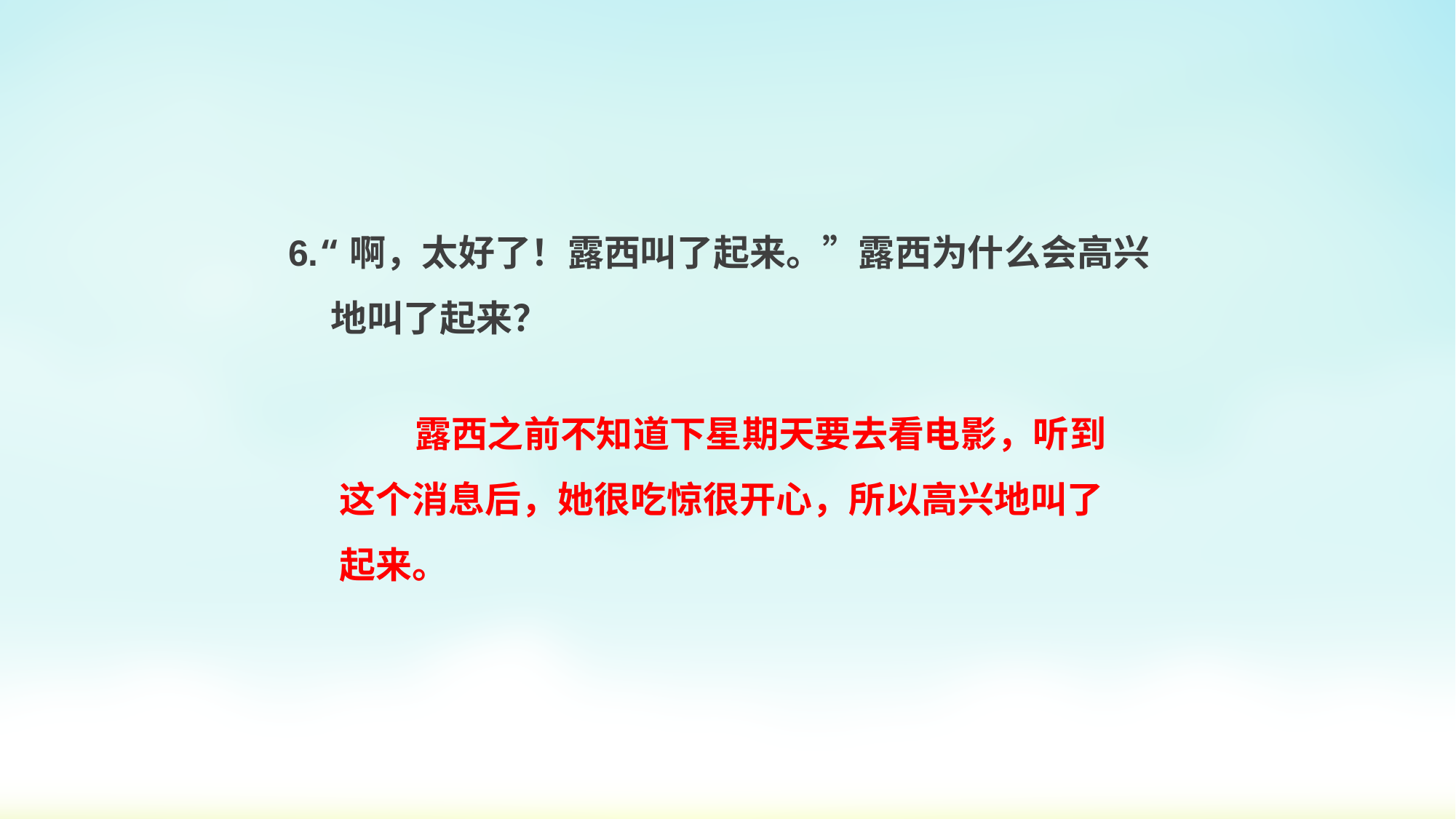

6.“啊，太好了！露西叫了起来。”露西为什么会高兴地叫了起来？
露西之前不知道下星期天要去看电影，听到这个消息后，她很吃惊很开心，所以高兴地叫了起来。